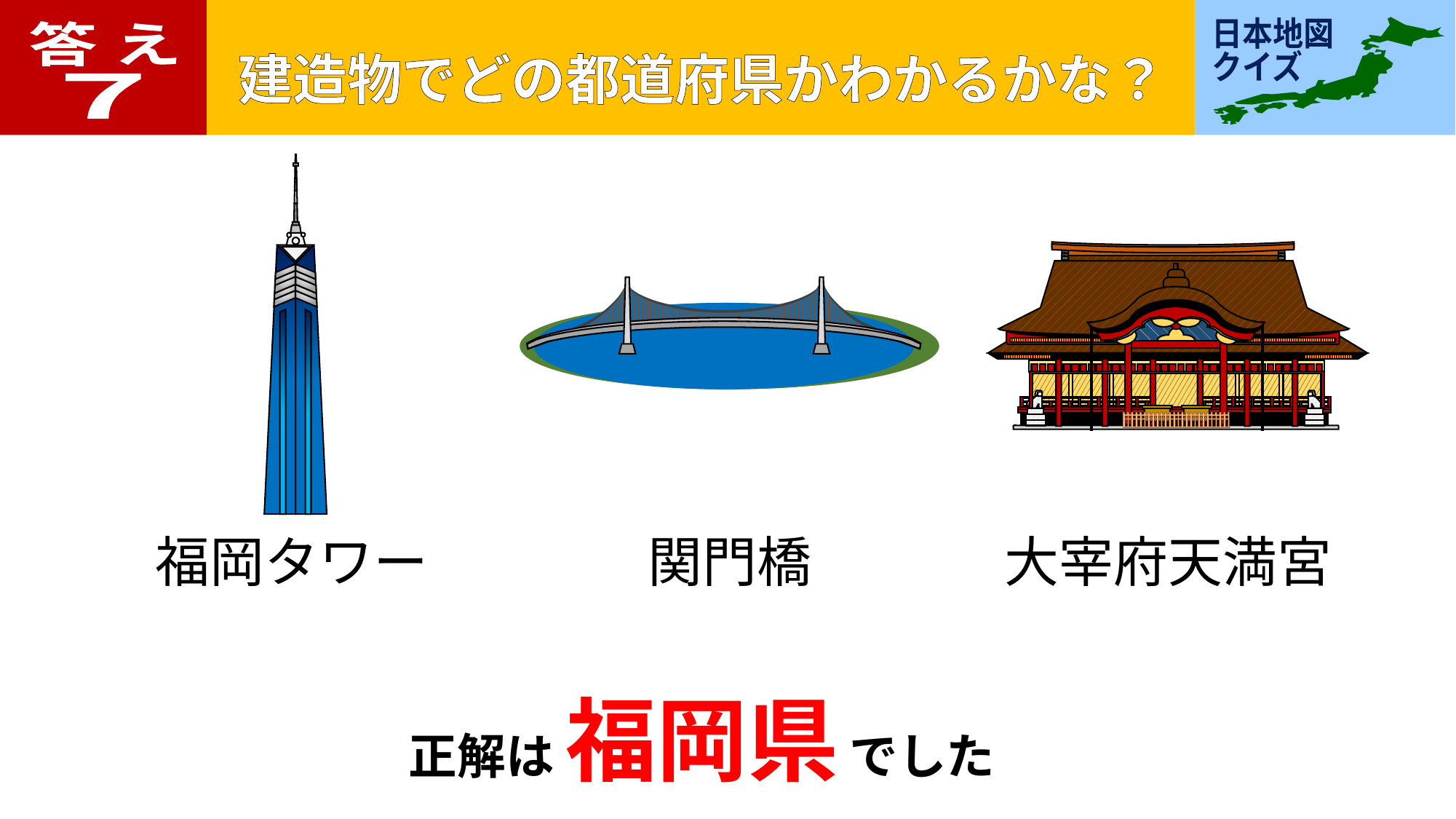

答 え
７

福岡タワー
関門橋
大宰府天満宮
正解は 福岡県 でした